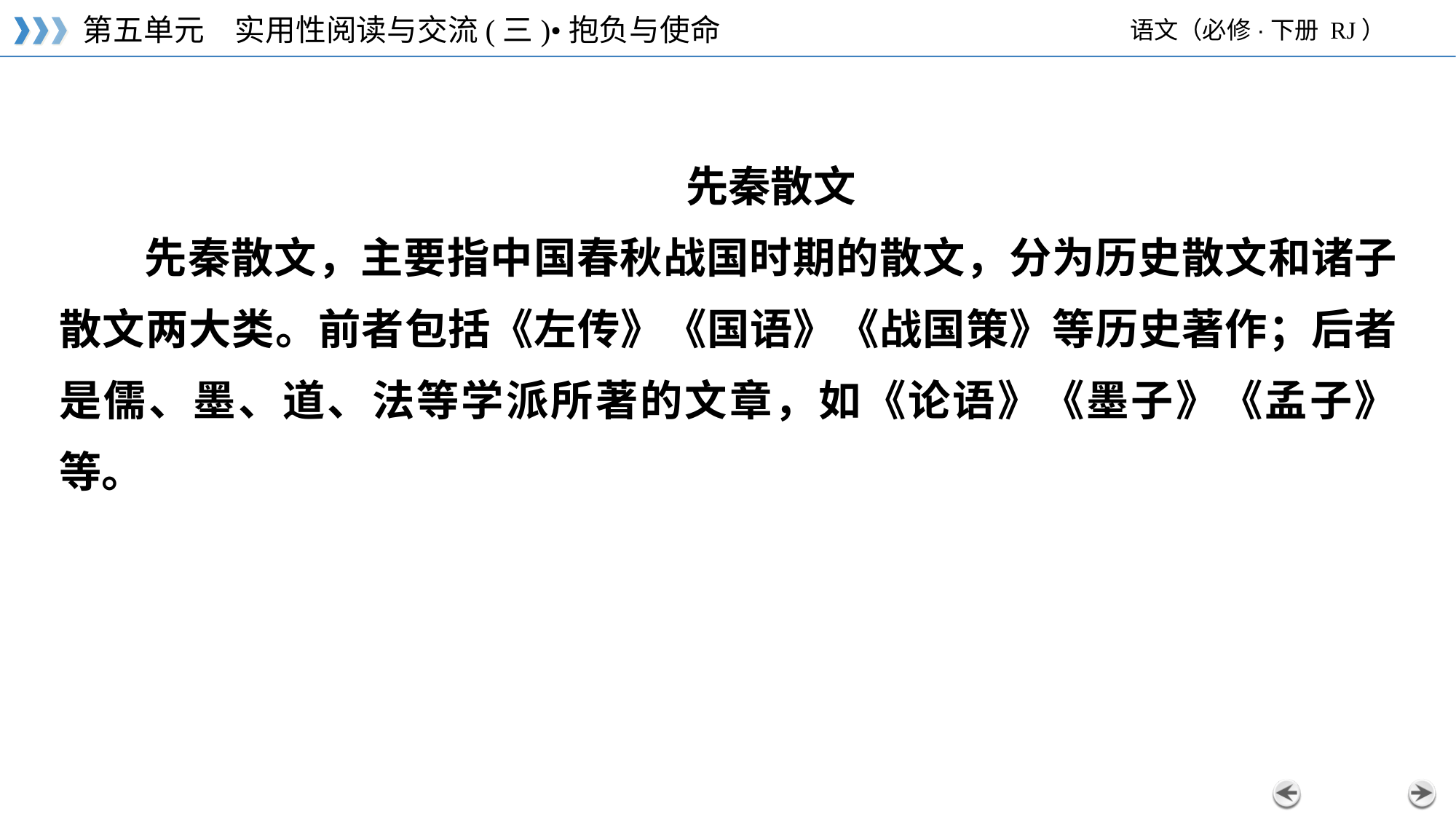

先秦散文
先秦散文，主要指中国春秋战国时期的散文，分为历史散文和诸子散文两大类。前者包括《左传》《国语》《战国策》等历史著作；后者是儒、墨、道、法等学派所著的文章，如《论语》《墨子》《孟子》等。